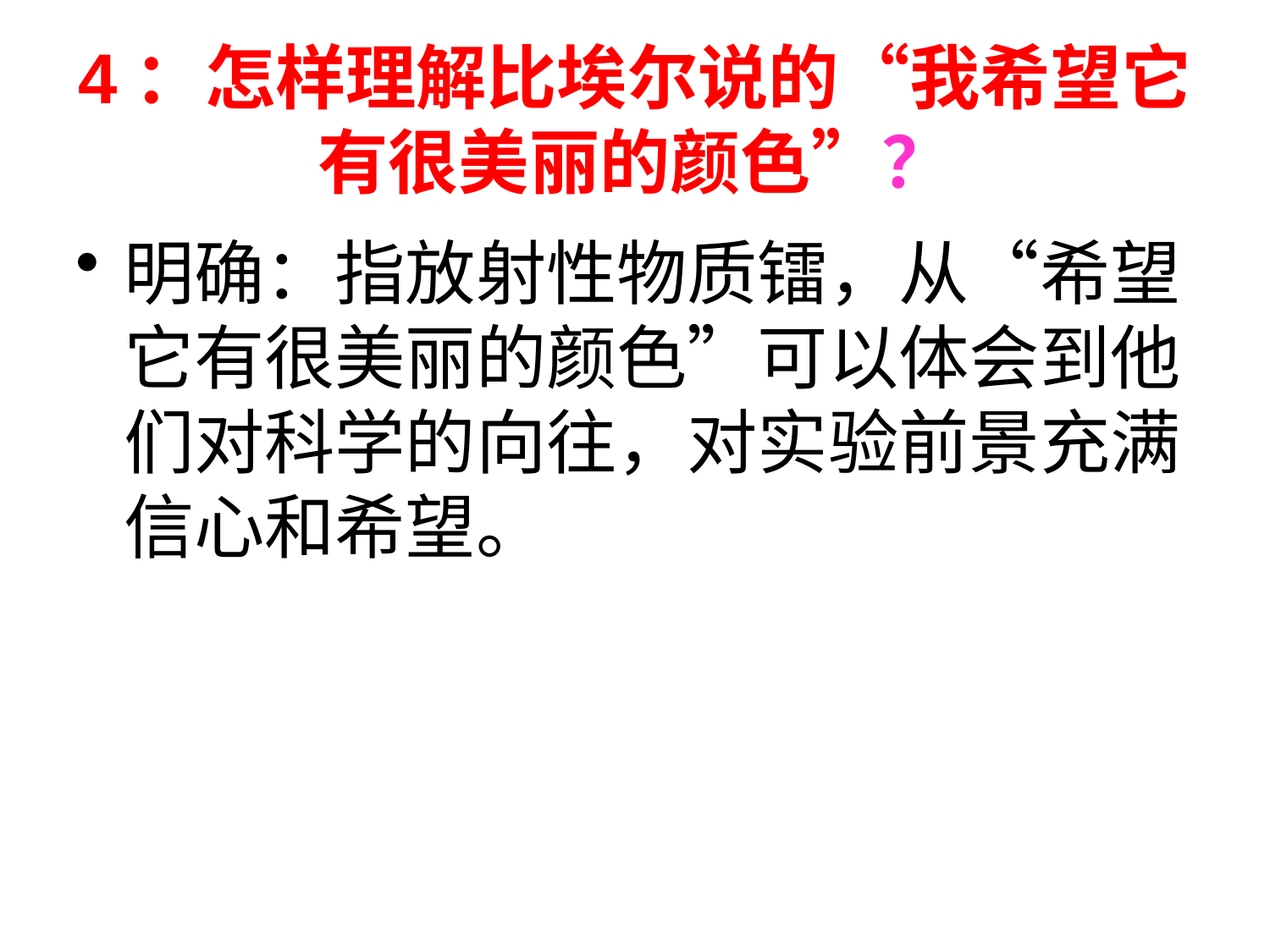

# 4：怎样理解比埃尔说的“我希望它有很美丽的颜色”？
明确：指放射性物质镭，从“希望它有很美丽的颜色”可以体会到他们对科学的向往，对实验前景充满信心和希望。